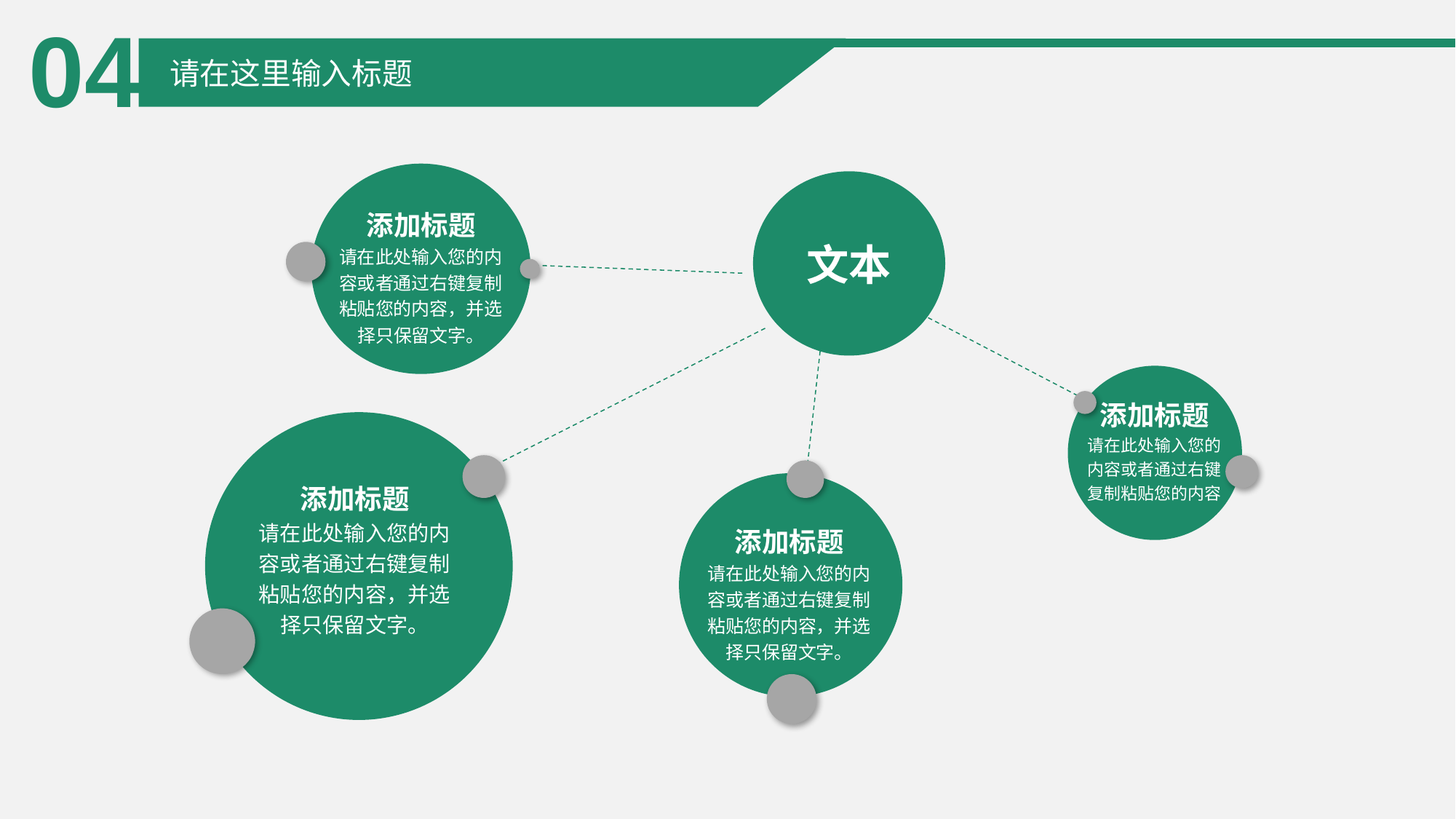

04
请在这里输入标题

添加标题
请在此处输入您的内容或者通过右键复制粘贴您的内容，并选择只保留文字。
文本

添加标题
请在此处输入您的内容或者通过右键复制粘贴您的内容

添加标题
请在此处输入您的内容或者通过右键复制粘贴您的内容，并选择只保留文字。

添加标题
请在此处输入您的内容或者通过右键复制粘贴您的内容，并选择只保留文字。